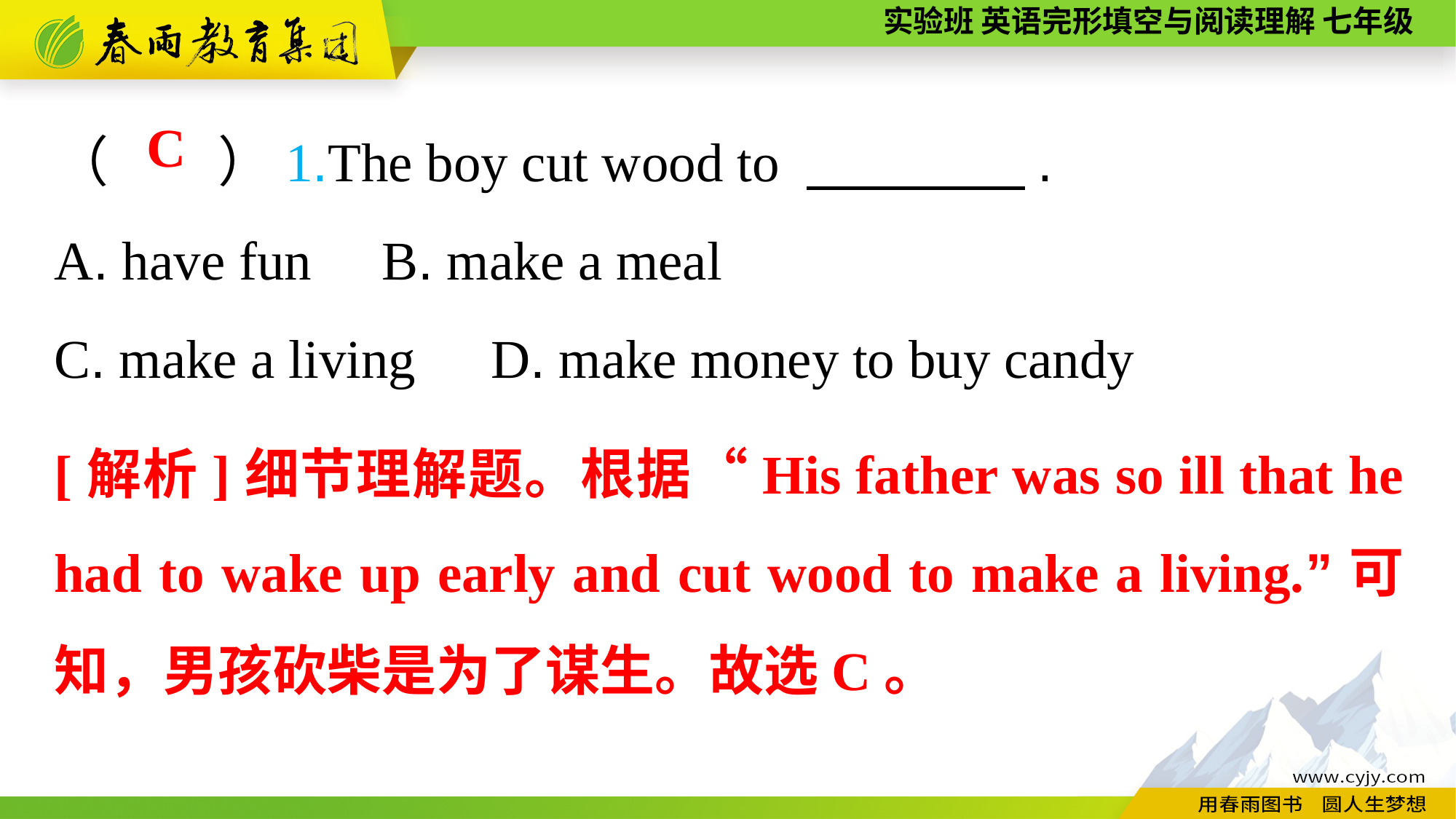

（　　）1.The boy cut wood to 　　　　.
A. have fun	B. make a meal
C. make a living	D. make money to buy candy
C
[解析]细节理解题。根据“His father was so ill that he had to wake up early and cut wood to make a living.”可知，男孩砍柴是为了谋生。故选C。